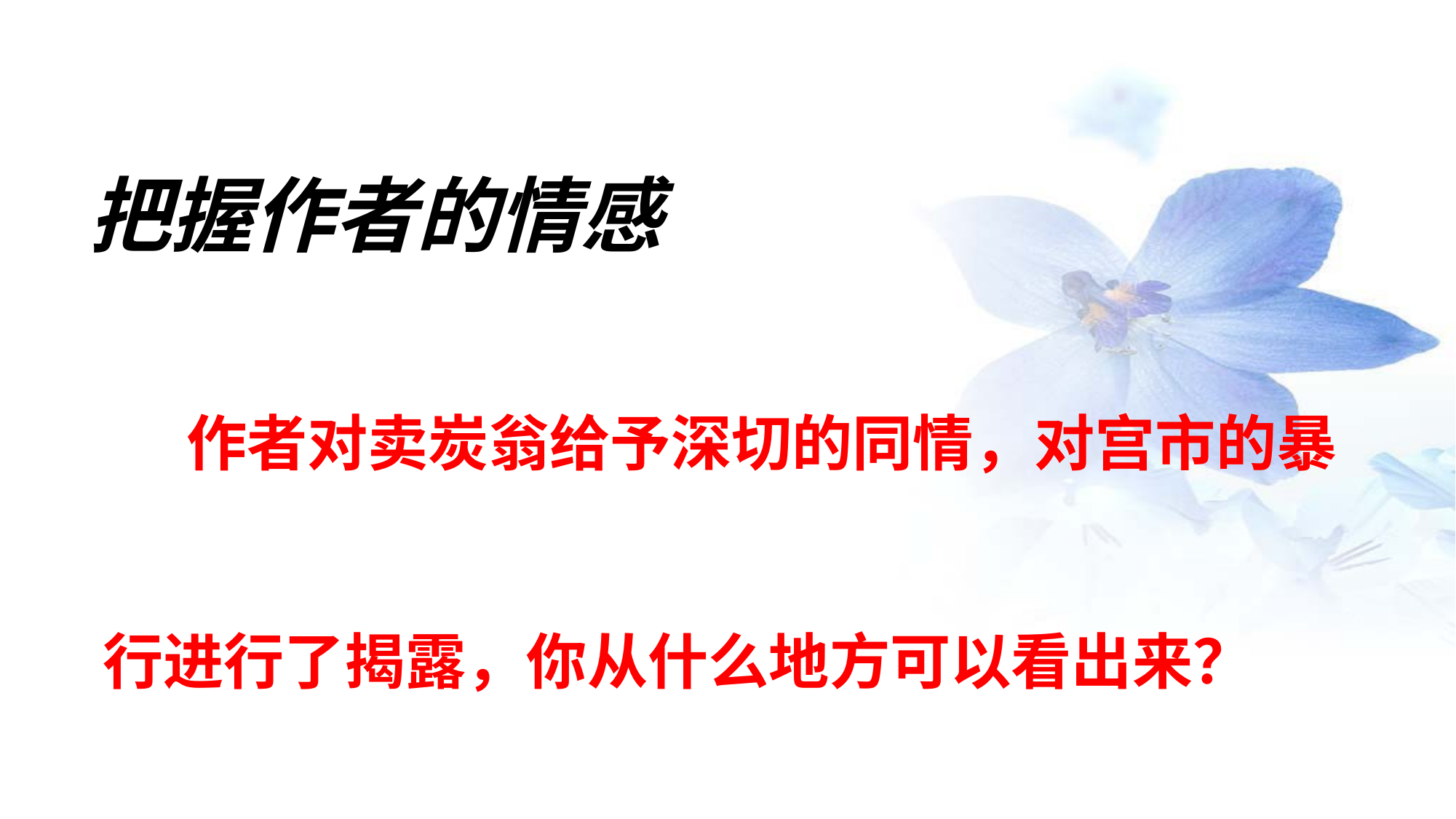

把握作者的情感
     作者对卖炭翁给予深切的同情，对宫市的暴

行进行了揭露，你从什么地方可以看出来？